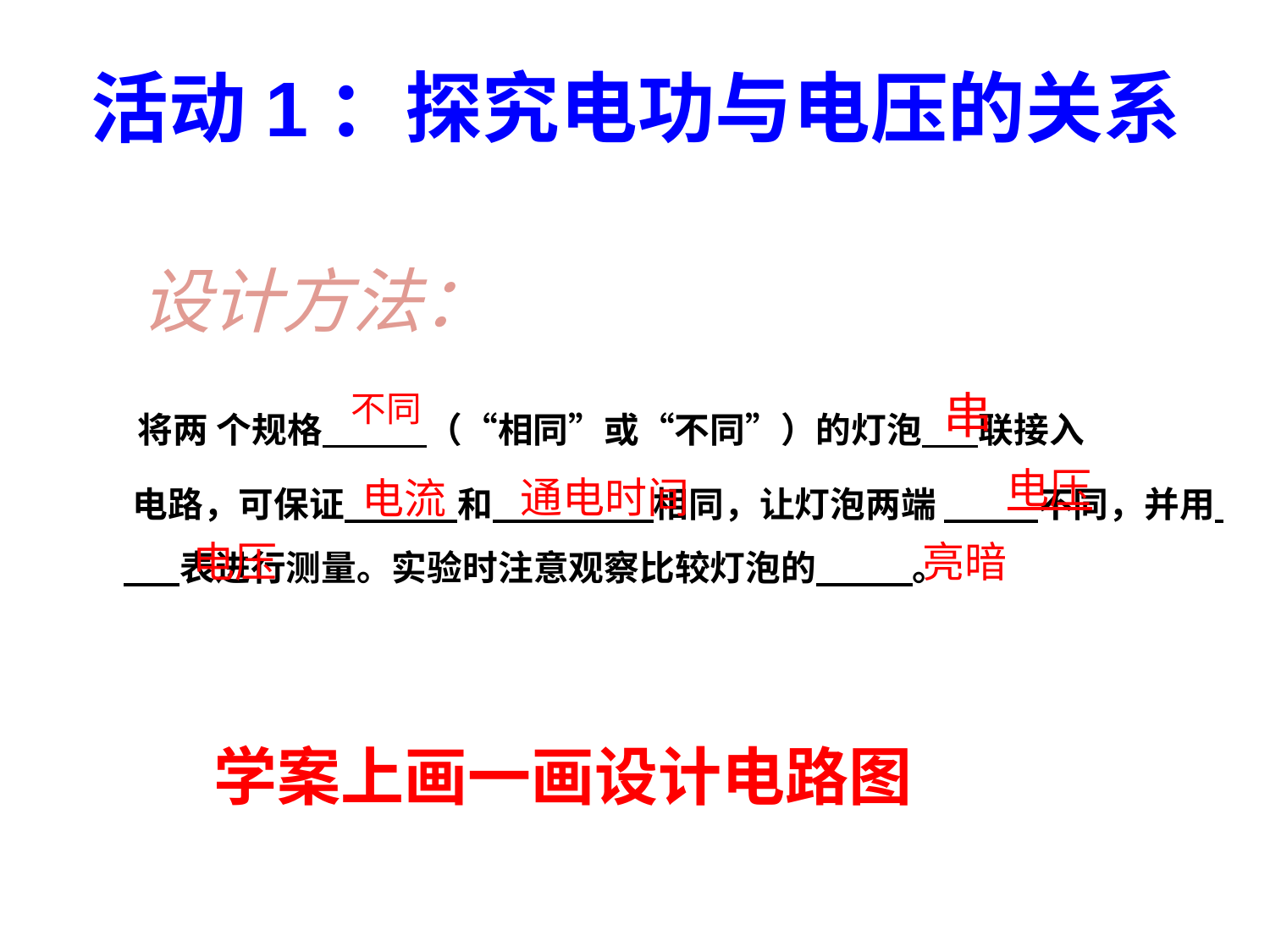

活动1：探究电功与电压的关系
   设计方法：
    将两 个规格             （“相同”或“不同”）的灯泡       联接入
      电路，可保证              和                    相同，让灯泡两端             不同，并用         表进行测量。实验时注意观察比较灯泡的            。

串
不同
电压
通电时间
电流
电压
亮暗
学案上画一画设计电路图
13